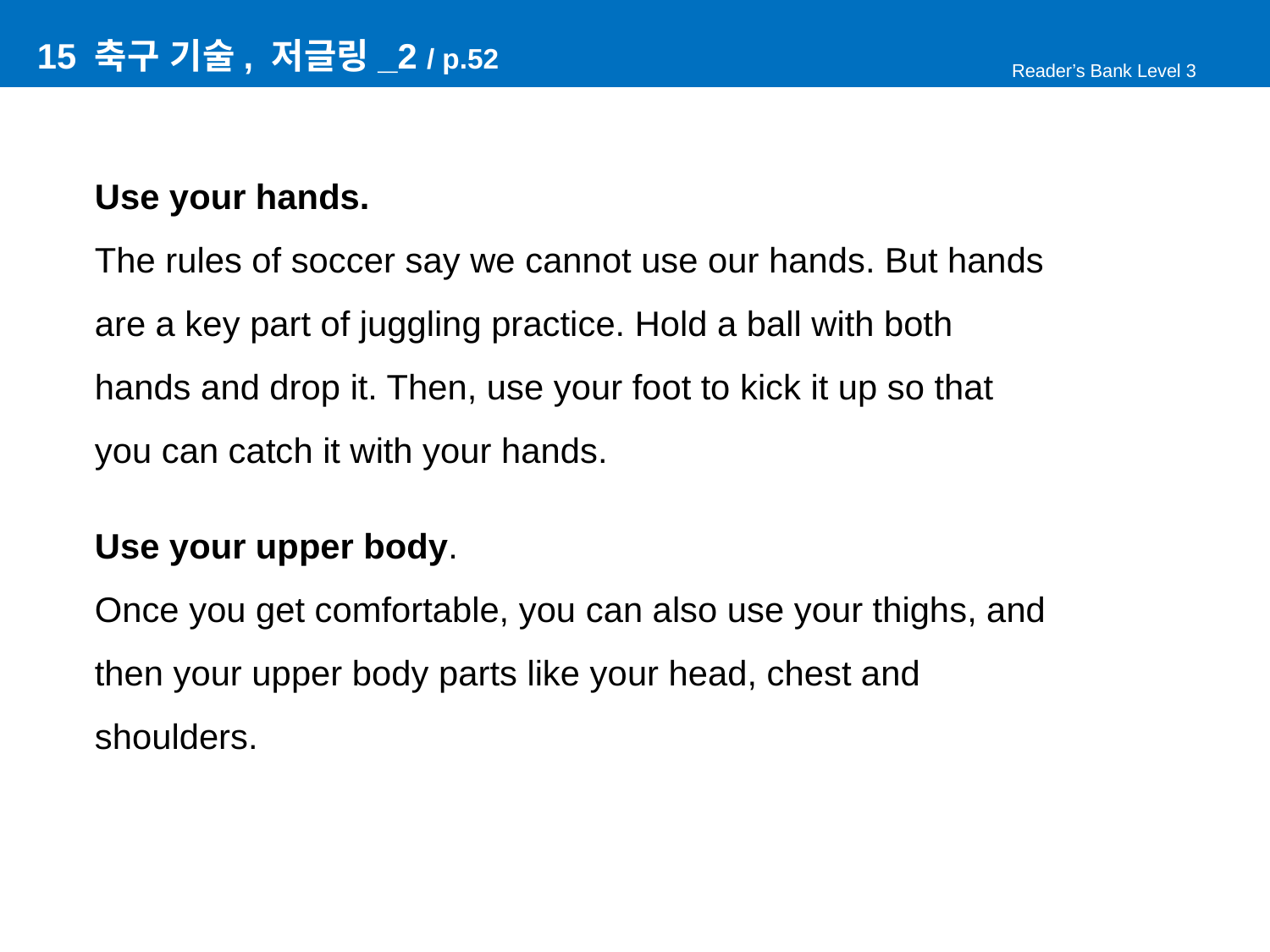

# 15 축구 기술, 저글링_2 / p.52
Reader’s Bank Level 3

Use your hands.
The rules of soccer say we cannot use our hands. But hands
are a key part of juggling practice. Hold a ball with both
hands and drop it. Then, use your foot to kick it up so that
you can catch it with your hands.

Use your upper body.
Once you get comfortable, you can also use your thighs, and
then your upper body parts like your head, chest and
shoulders.